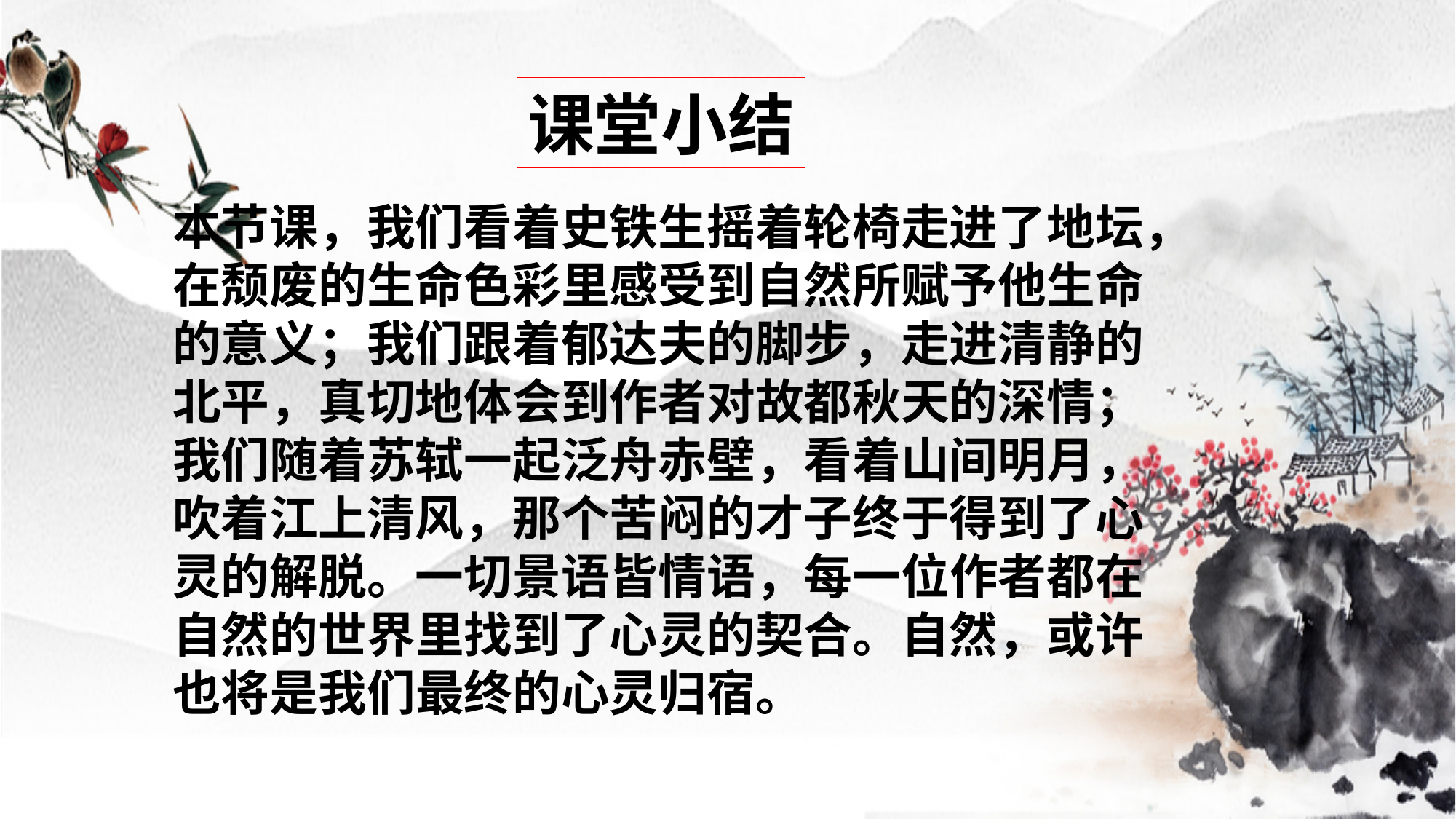

课堂小结
本节课，我们看着史铁生摇着轮椅走进了地坛，在颓废的生命色彩里感受到自然所赋予他生命的意义；我们跟着郁达夫的脚步，走进清静的北平，真切地体会到作者对故都秋天的深情；我们随着苏轼一起泛舟赤壁，看着山间明月，吹着江上清风，那个苦闷的才子终于得到了心灵的解脱。一切景语皆情语，每一位作者都在自然的世界里找到了心灵的契合。自然，或许也将是我们最终的心灵归宿。